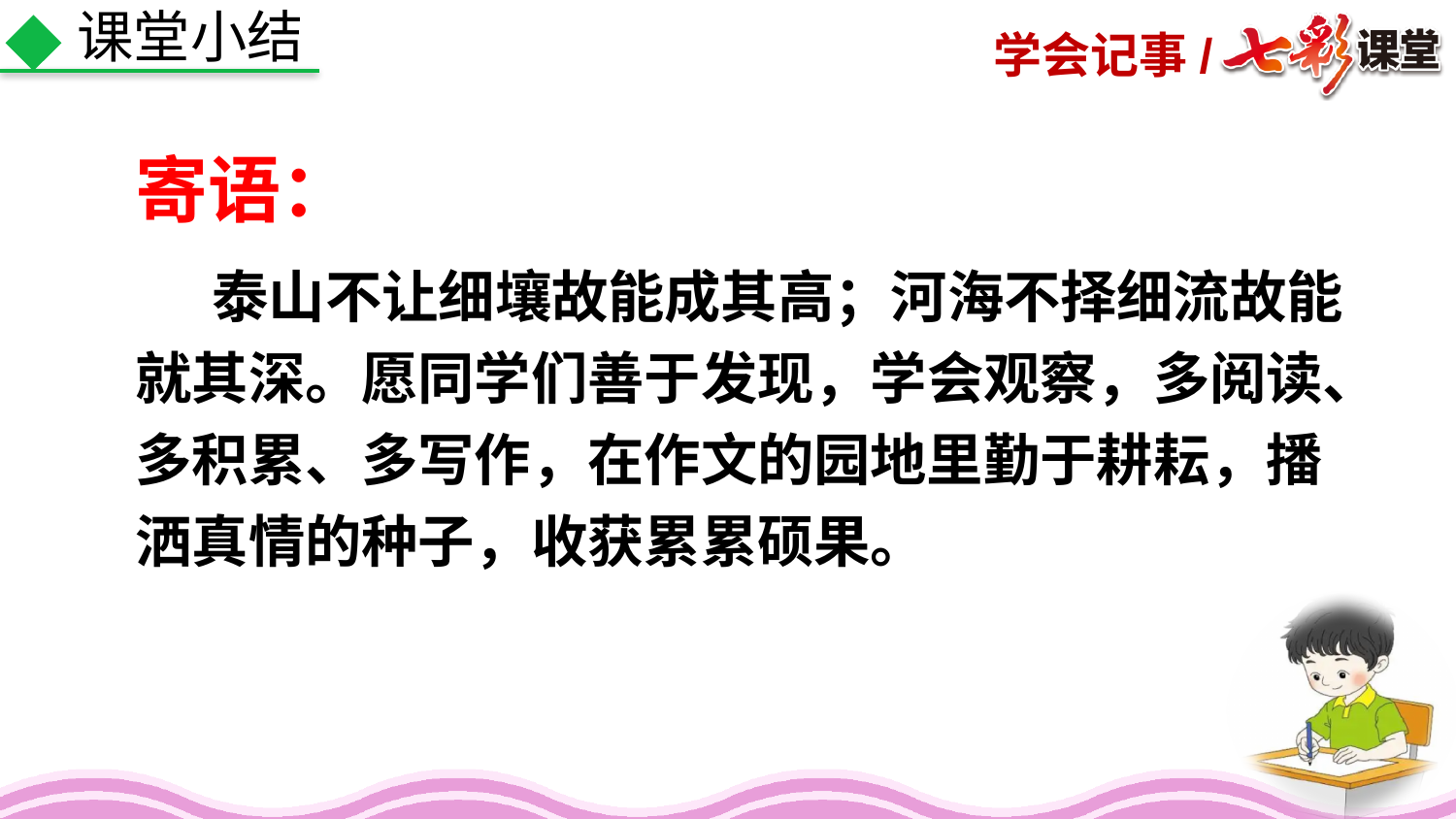

课堂小结

寄语：
     泰山不让细壤故能成其高；河海不择细流故能就其深。愿同学们善于发现，学会观察，多阅读、多积累、多写作，在作文的园地里勤于耕耘，播洒真情的种子，收获累累硕果。